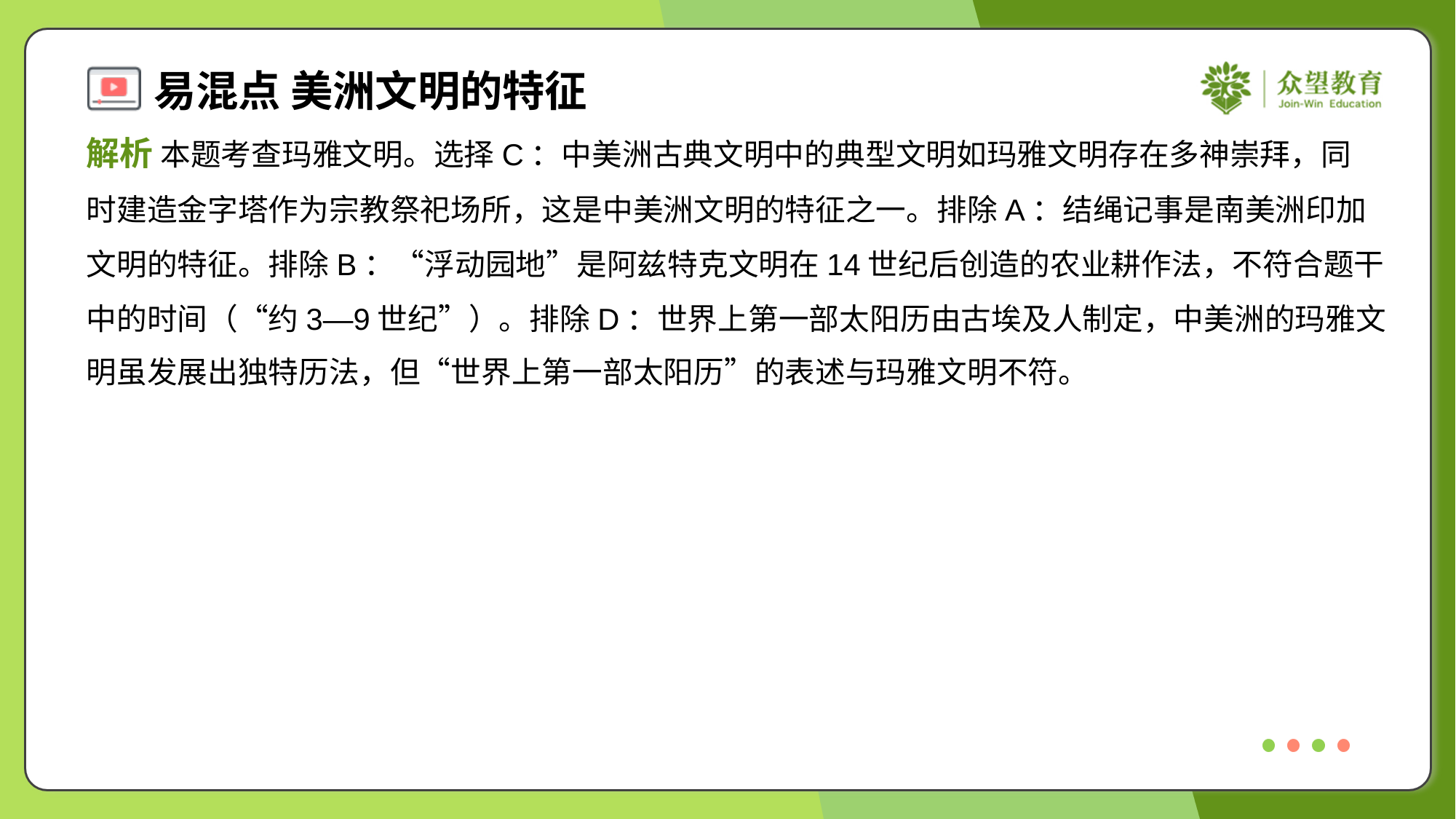

解析 本题考查玛雅文明。选择C：中美洲古典文明中的典型文明如玛雅文明存在多神崇拜，同
时建造金字塔作为宗教祭祀场所，这是中美洲文明的特征之一。排除A：结绳记事是南美洲印加
文明的特征。排除B：“浮动园地”是阿兹特克文明在14世纪后创造的农业耕作法，不符合题干
中的时间（“约3—9世纪”）。排除D：世界上第一部太阳历由古埃及人制定，中美洲的玛雅文
明虽发展出独特历法，但“世界上第一部太阳历”的表述与玛雅文明不符。